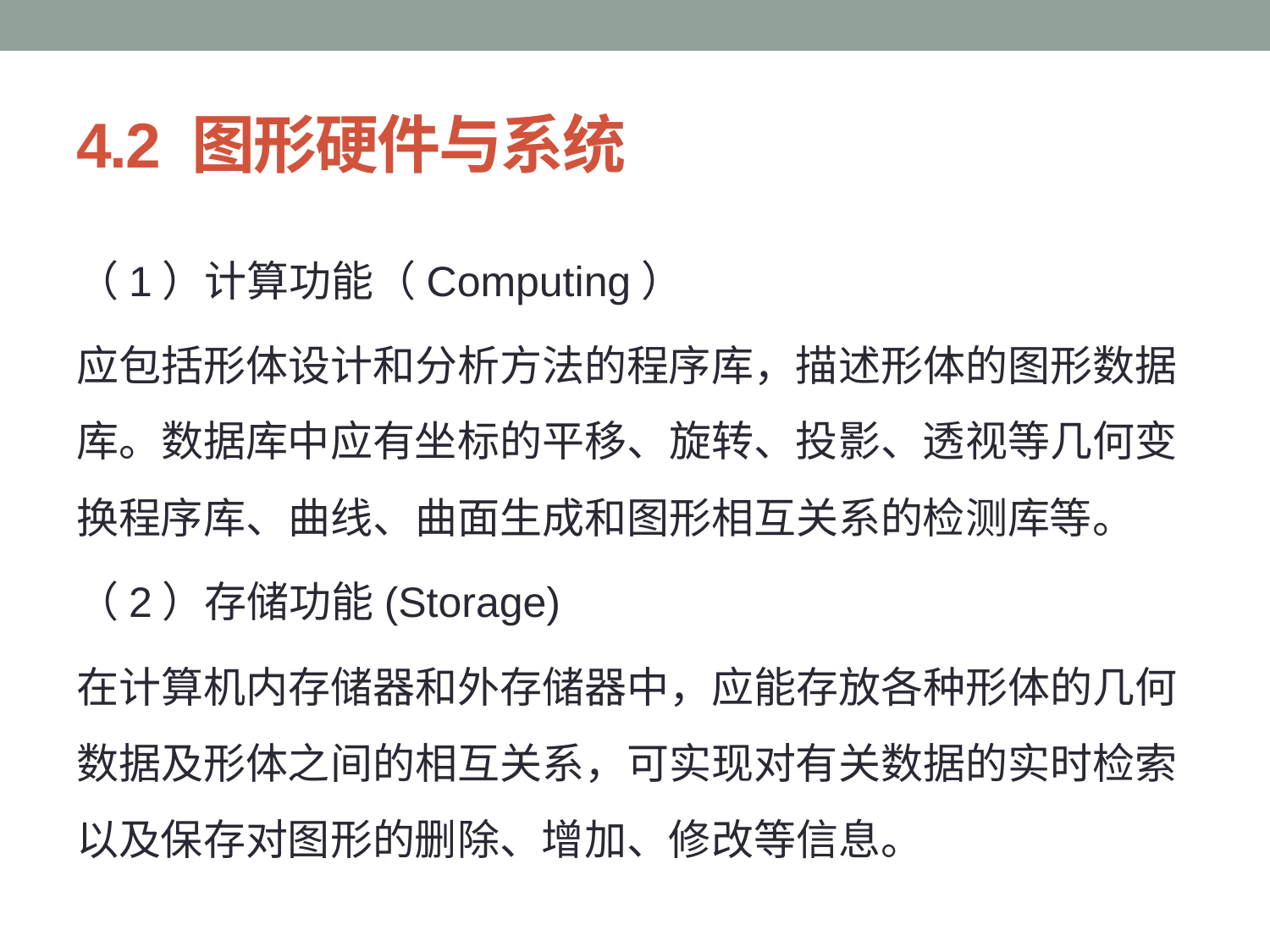

# 4.2 图形硬件与系统
（1）计算功能（Computing）
应包括形体设计和分析方法的程序库，描述形体的图形数据库。数据库中应有坐标的平移、旋转、投影、透视等几何变换程序库、曲线、曲面生成和图形相互关系的检测库等。
（2）存储功能(Storage)
在计算机内存储器和外存储器中，应能存放各种形体的几何数据及形体之间的相互关系，可实现对有关数据的实时检索以及保存对图形的删除、增加、修改等信息。